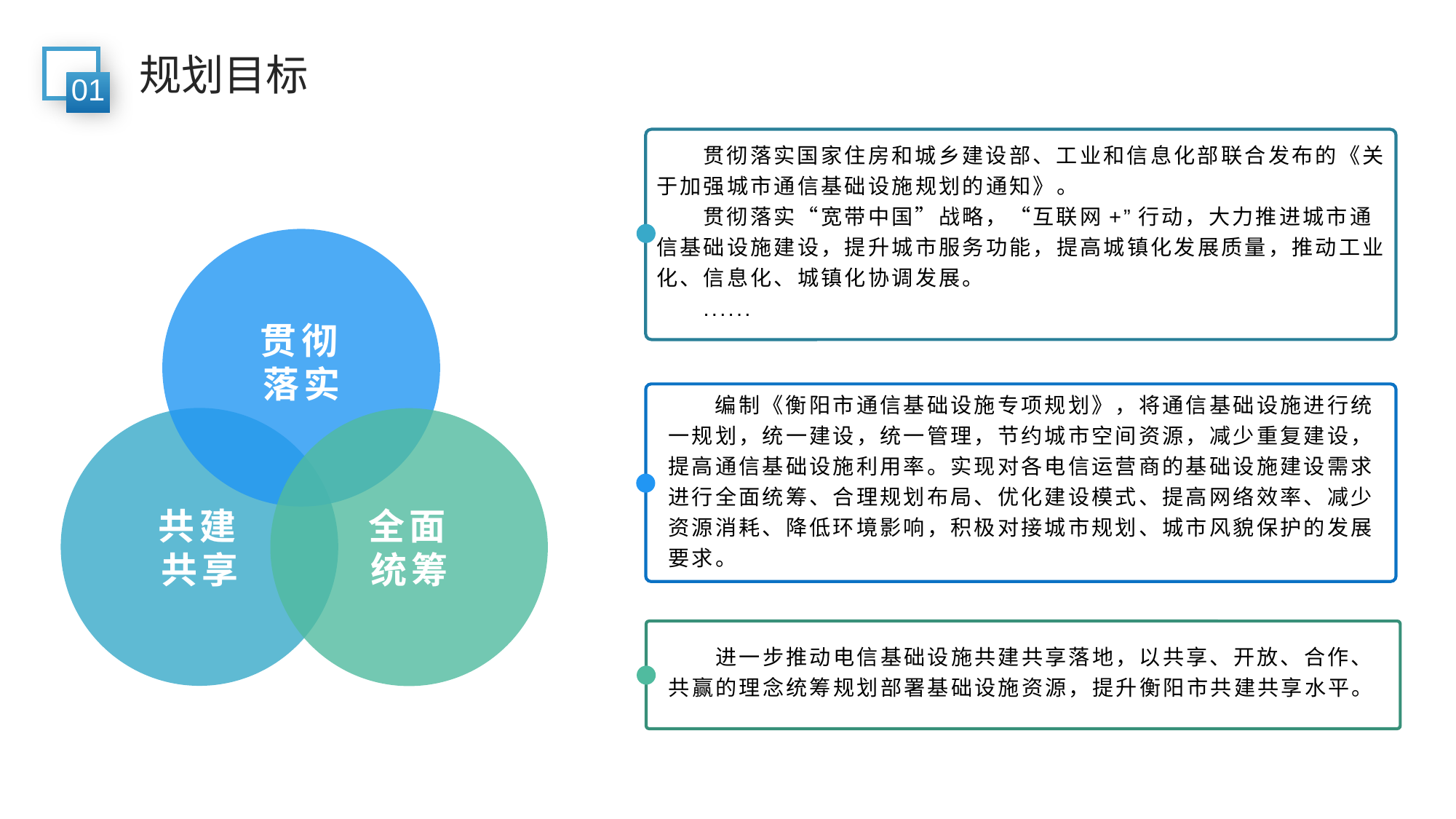

规划目标

01

贯彻落实国家住房和城乡建设部、工业和信息化部联合发布的《关于加强城市通信基础设施规划的通知》。
贯彻落实“宽带中国”战略，“互联网+”行动，大力推进城市通信基础设施建设，提升城市服务功能，提高城镇化发展质量，推动工业化、信息化、城镇化协调发展。
......

贯彻落实

编制《衡阳市通信基础设施专项规划》，将通信基础设施进行统一规划，统一建设，统一管理，节约城市空间资源，减少重复建设，提高通信基础设施利用率。实现对各电信运营商的基础设施建设需求进行全面统筹、合理规划布局、优化建设模式、提高网络效率、减少资源消耗、降低环境影响，积极对接城市规划、城市风貌保护的发展要求。

共建共享
全面统筹

进一步推动电信基础设施共建共享落地，以共享、开放、合作、共赢的理念统筹规划部署基础设施资源，提升衡阳市共建共享水平。